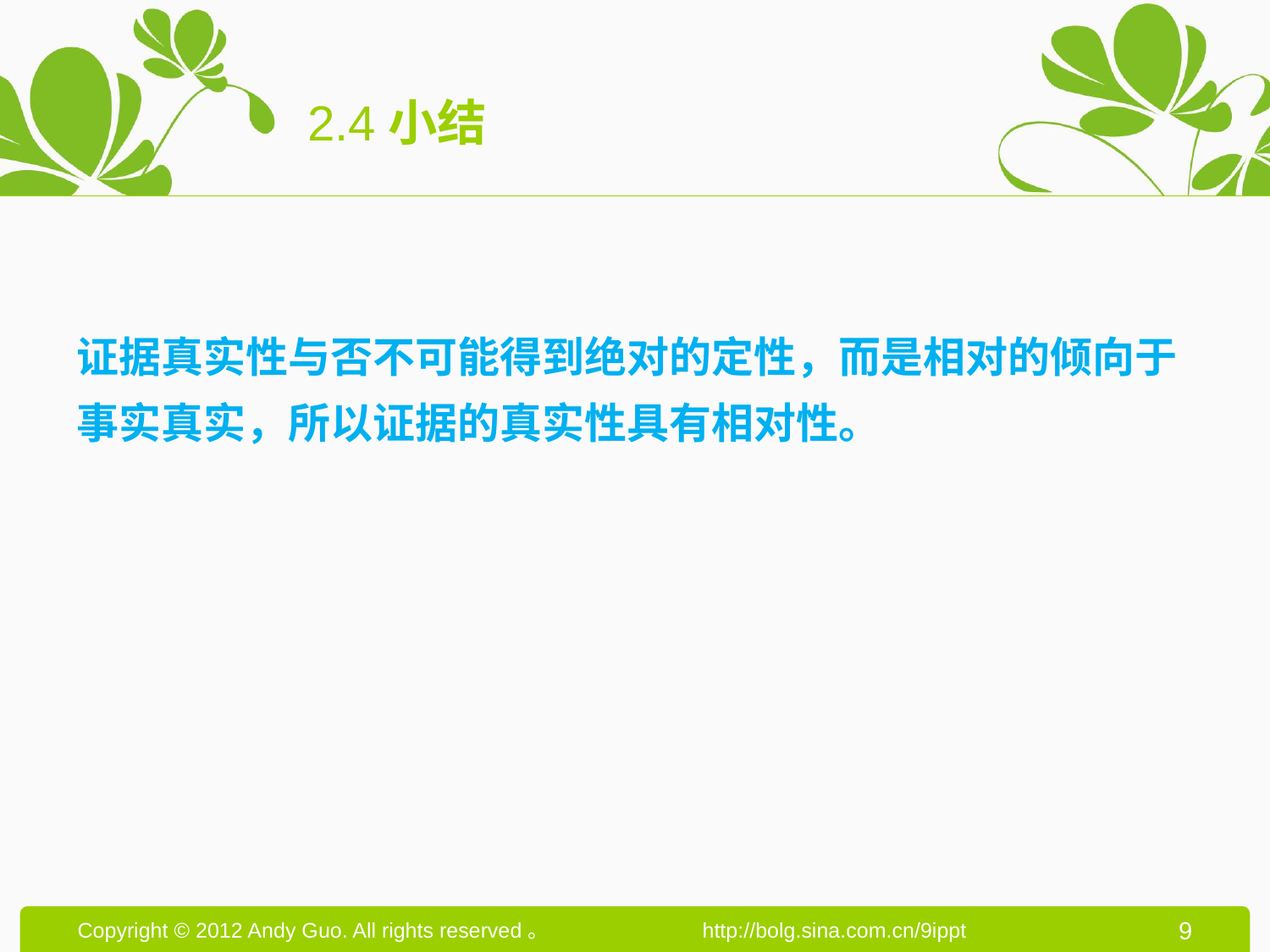

# 2.4小结

证据真实性与否不可能得到绝对的定性，而是相对的倾向于事实真实，所以证据的真实性具有相对性。

9